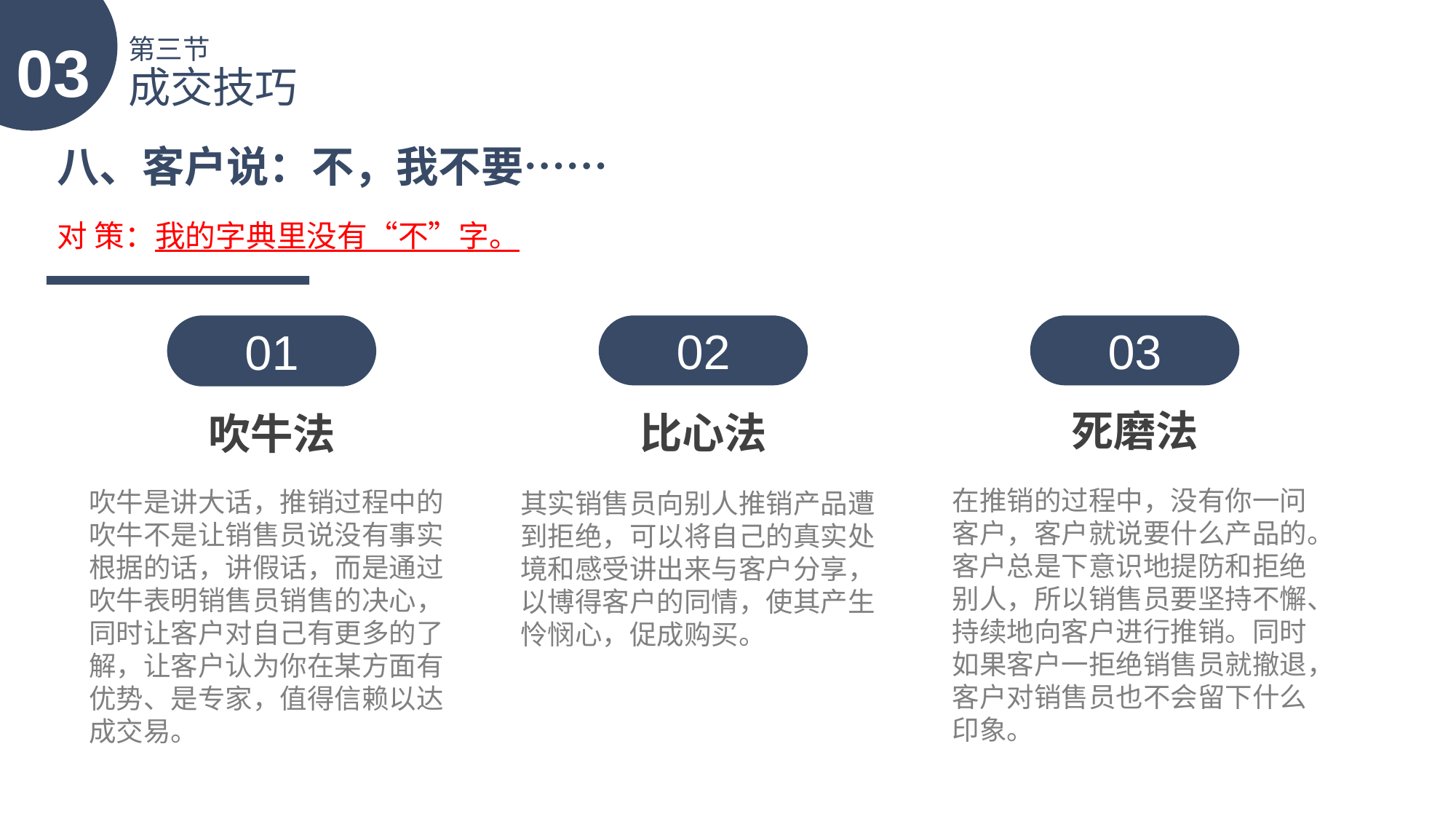

03
第三节
成交技巧
八、客户说：不，我不要……
对 策：我的字典里没有“不”字。

01
吹牛法
吹牛是讲大话，推销过程中的吹牛不是让销售员说没有事实根据的话，讲假话，而是通过吹牛表明销售员销售的决心，同时让客户对自己有更多的了解，让客户认为你在某方面有优势、是专家，值得信赖以达成交易。
02
比心法
其实销售员向别人推销产品遭到拒绝，可以将自己的真实处境和感受讲出来与客户分享，以博得客户的同情，使其产生怜悯心，促成购买。
03
死磨法
在推销的过程中，没有你一问客户，客户就说要什么产品的。客户总是下意识地提防和拒绝别人，所以销售员要坚持不懈、持续地向客户进行推销。同时如果客户一拒绝销售员就撤退，客户对销售员也不会留下什么印象。